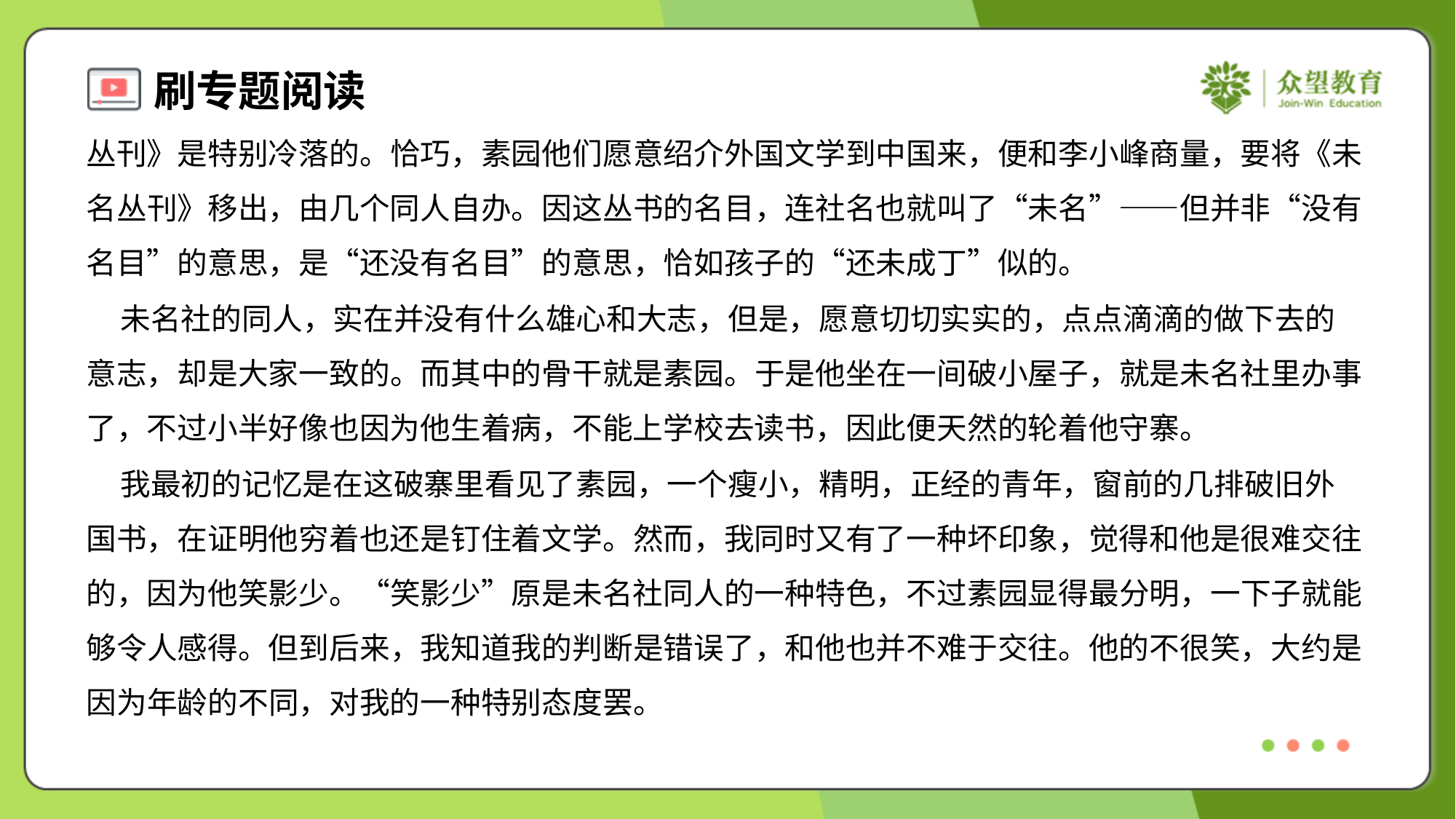

丛刊》是特别冷落的。恰巧，素园他们愿意绍介外国文学到中国来，便和李小峰商量，要将《未
名丛刊》移出，由几个同人自办。因这丛书的名目，连社名也就叫了“未名”——但并非“没有
名目”的意思，是“还没有名目”的意思，恰如孩子的“还未成丁”似的。
    未名社的同人，实在并没有什么雄心和大志，但是，愿意切切实实的，点点滴滴的做下去的
意志，却是大家一致的。而其中的骨干就是素园。于是他坐在一间破小屋子，就是未名社里办事
了，不过小半好像也因为他生着病，不能上学校去读书，因此便天然的轮着他守寨。
    我最初的记忆是在这破寨里看见了素园，一个瘦小，精明，正经的青年，窗前的几排破旧外
国书，在证明他穷着也还是钉住着文学。然而，我同时又有了一种坏印象，觉得和他是很难交往
的，因为他笑影少。“笑影少”原是未名社同人的一种特色，不过素园显得最分明，一下子就能
够令人感得。但到后来，我知道我的判断是错误了，和他也并不难于交往。他的不很笑，大约是
因为年龄的不同，对我的一种特别态度罢。